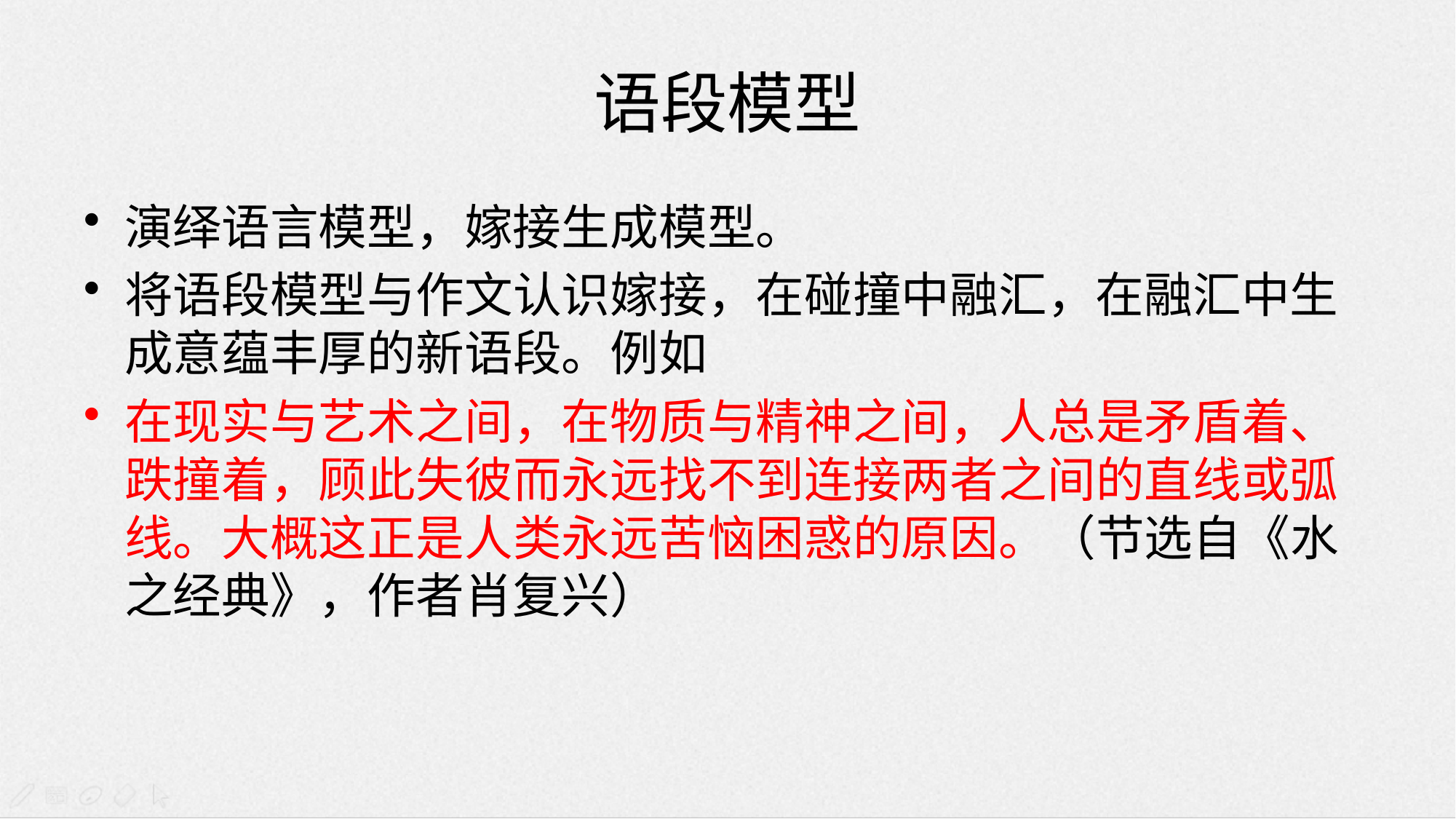

# 语段模型
演绎语言模型，嫁接生成模型。
将语段模型与作文认识嫁接，在碰撞中融汇，在融汇中生成意蕴丰厚的新语段。例如
在现实与艺术之间，在物质与精神之间，人总是矛盾着、跌撞着，顾此失彼而永远找不到连接两者之间的直线或弧线。大概这正是人类永远苦恼困惑的原因。（节选自《水之经典》，作者肖复兴）